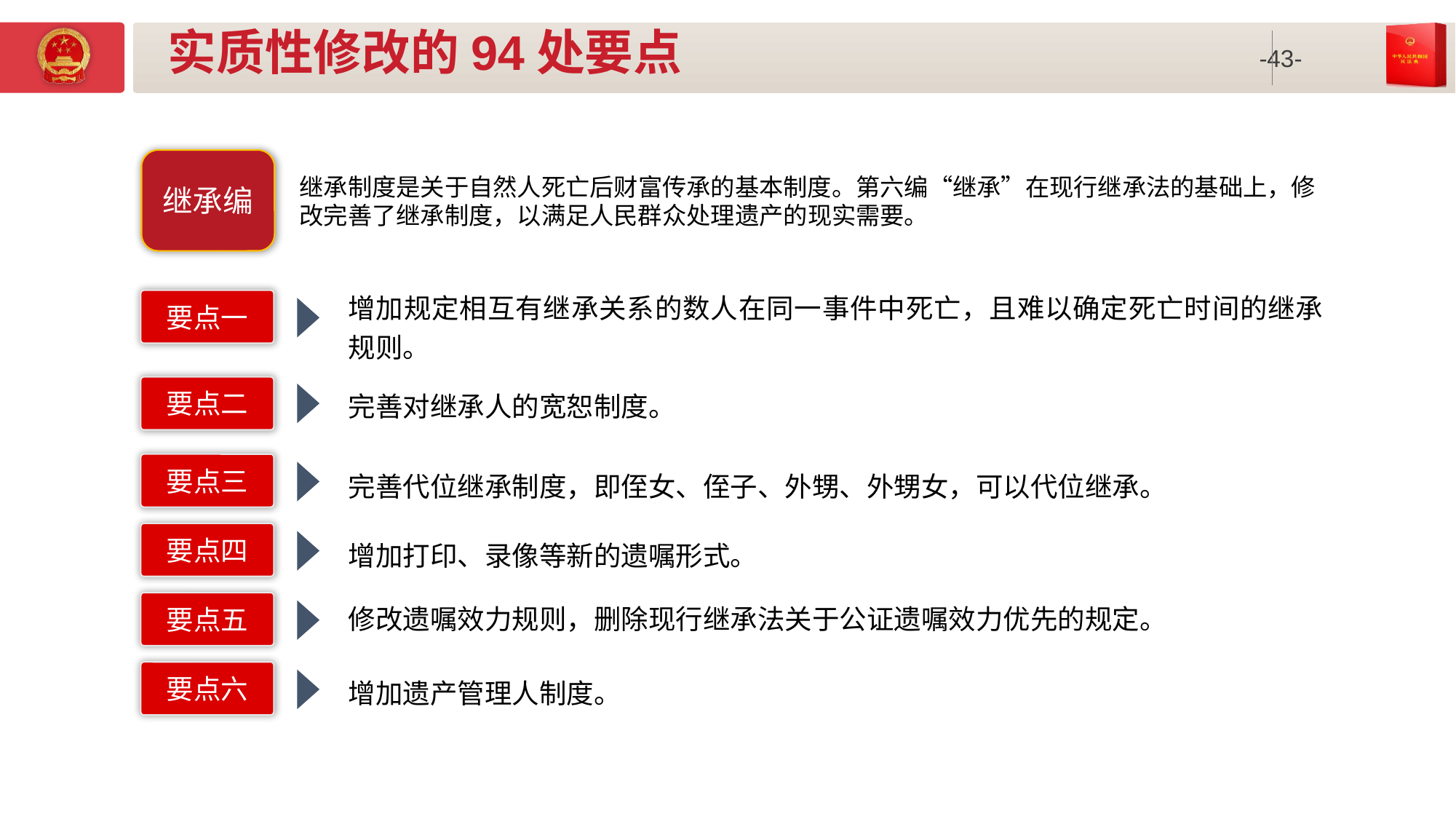

# 实质性修改的94处要点
继承编
继承制度是关于自然人死亡后财富传承的基本制度。第六编“继承”在现行继承法的基础上，修改完善了继承制度，以满足人民群众处理遗产的现实需要。
增加规定相互有继承关系的数人在同一事件中死亡，且难以确定死亡时间的继承规则。
要点一

要点二
完善对继承人的宽恕制度。

要点三
完善代位继承制度，即侄女、侄子、外甥、外甥女，可以代位继承。

要点四
增加打印、录像等新的遗嘱形式。

修改遗嘱效力规则，删除现行继承法关于公证遗嘱效力优先的规定。
要点五

要点六
增加遗产管理人制度。